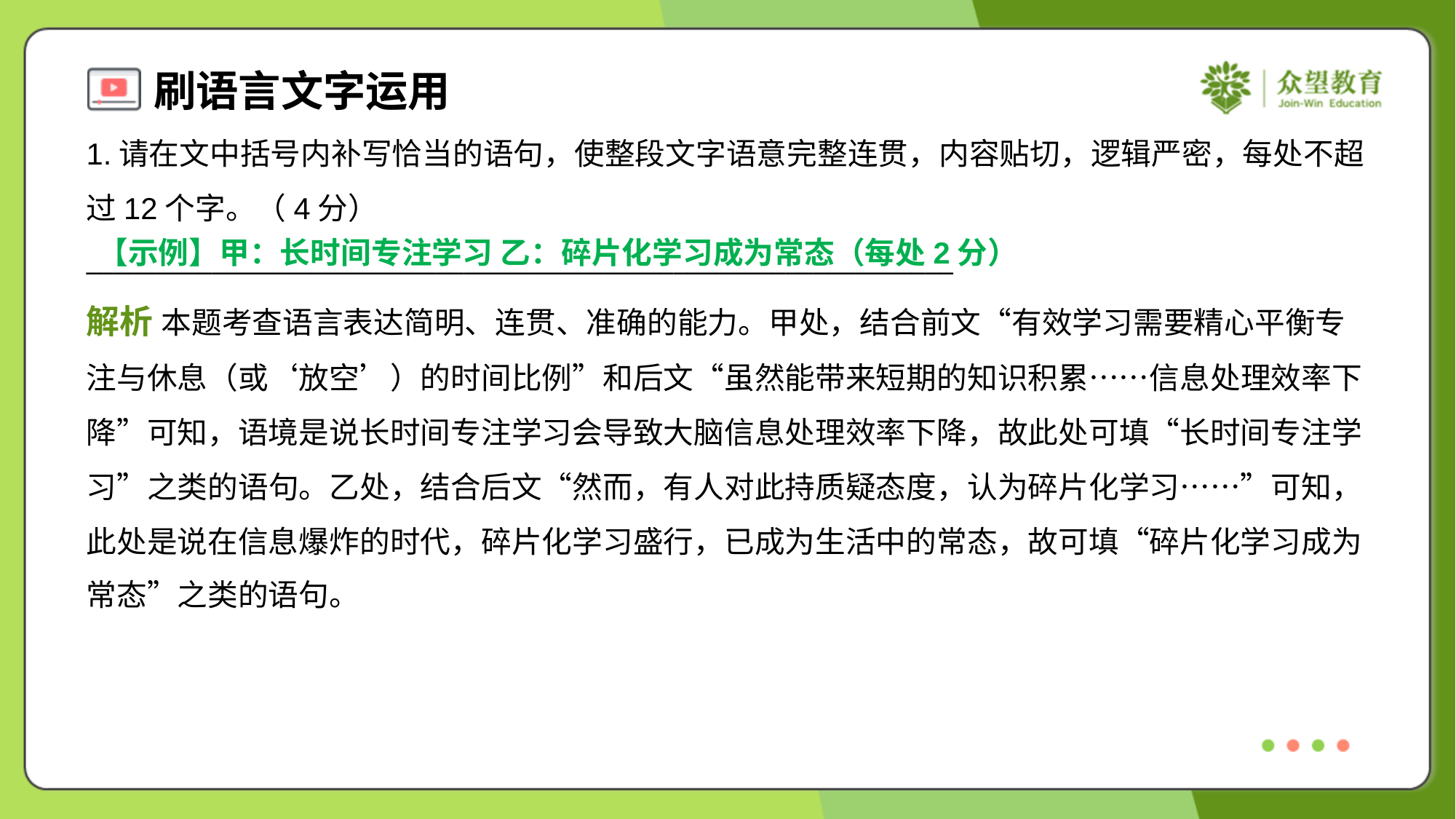

1.请在文中括号内补写恰当的语句，使整段文字语意完整连贯，内容贴切，逻辑严密，每处不超
过12个字。（4分）
______________________________________________________________
【示例】甲：长时间专注学习 乙：碎片化学习成为常态（每处2分）
解析 本题考查语言表达简明、连贯、准确的能力。甲处，结合前文“有效学习需要精心平衡专
注与休息（或‘放空’）的时间比例”和后文“虽然能带来短期的知识积累……信息处理效率下
降”可知，语境是说长时间专注学习会导致大脑信息处理效率下降，故此处可填“长时间专注学
习”之类的语句。乙处，结合后文“然而，有人对此持质疑态度，认为碎片化学习……”可知，
此处是说在信息爆炸的时代，碎片化学习盛行，已成为生活中的常态，故可填“碎片化学习成为
常态”之类的语句。